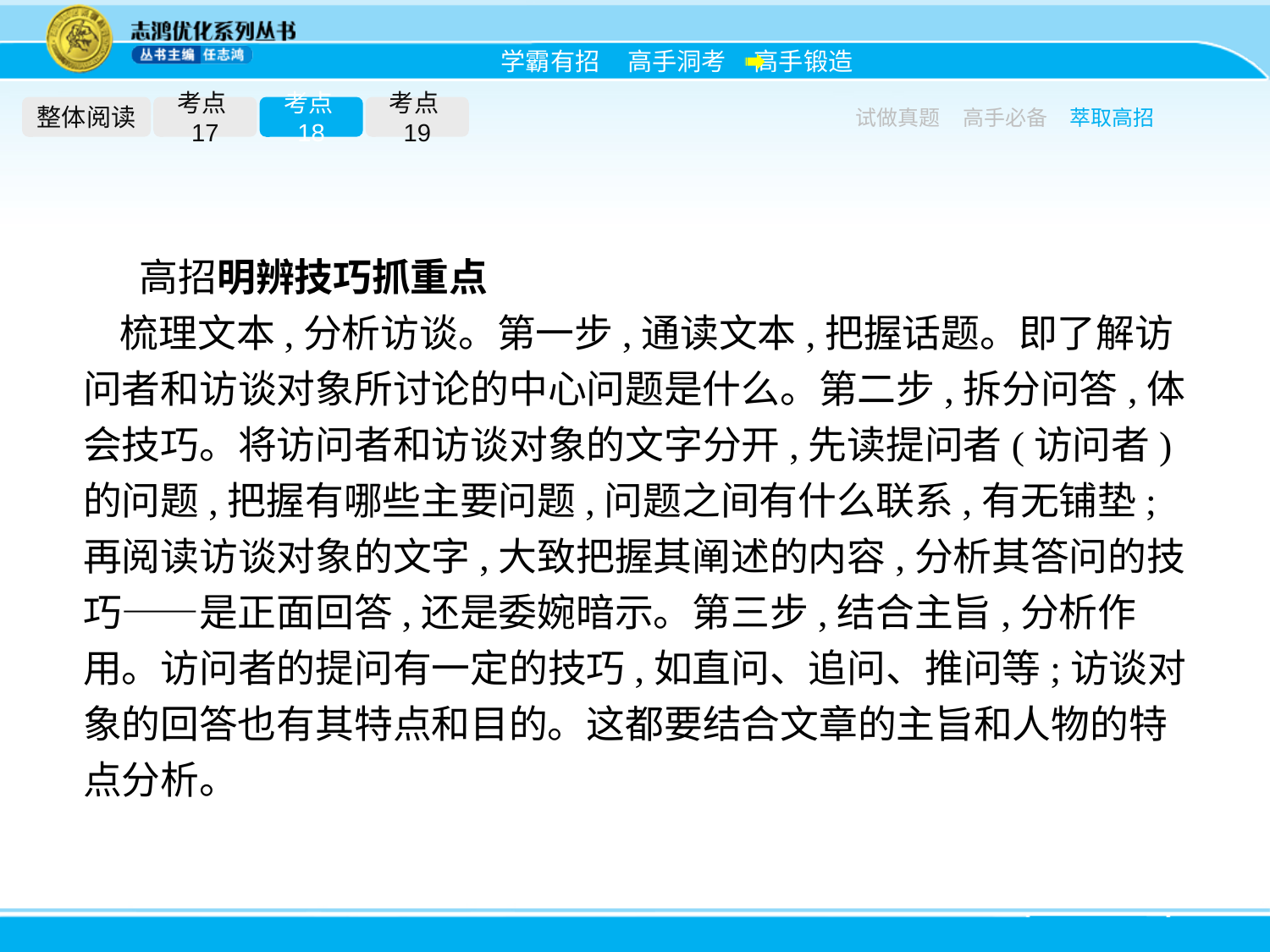

整体阅读
考点17
考点18
考点19
试做真题
高手必备
萃取高招
高招明辨技巧抓重点
梳理文本,分析访谈。第一步,通读文本,把握话题。即了解访问者和访谈对象所讨论的中心问题是什么。第二步,拆分问答,体会技巧。将访问者和访谈对象的文字分开,先读提问者(访问者)的问题,把握有哪些主要问题,问题之间有什么联系,有无铺垫;再阅读访谈对象的文字,大致把握其阐述的内容,分析其答问的技巧——是正面回答,还是委婉暗示。第三步,结合主旨,分析作用。访问者的提问有一定的技巧,如直问、追问、推问等;访谈对象的回答也有其特点和目的。这都要结合文章的主旨和人物的特点分析。